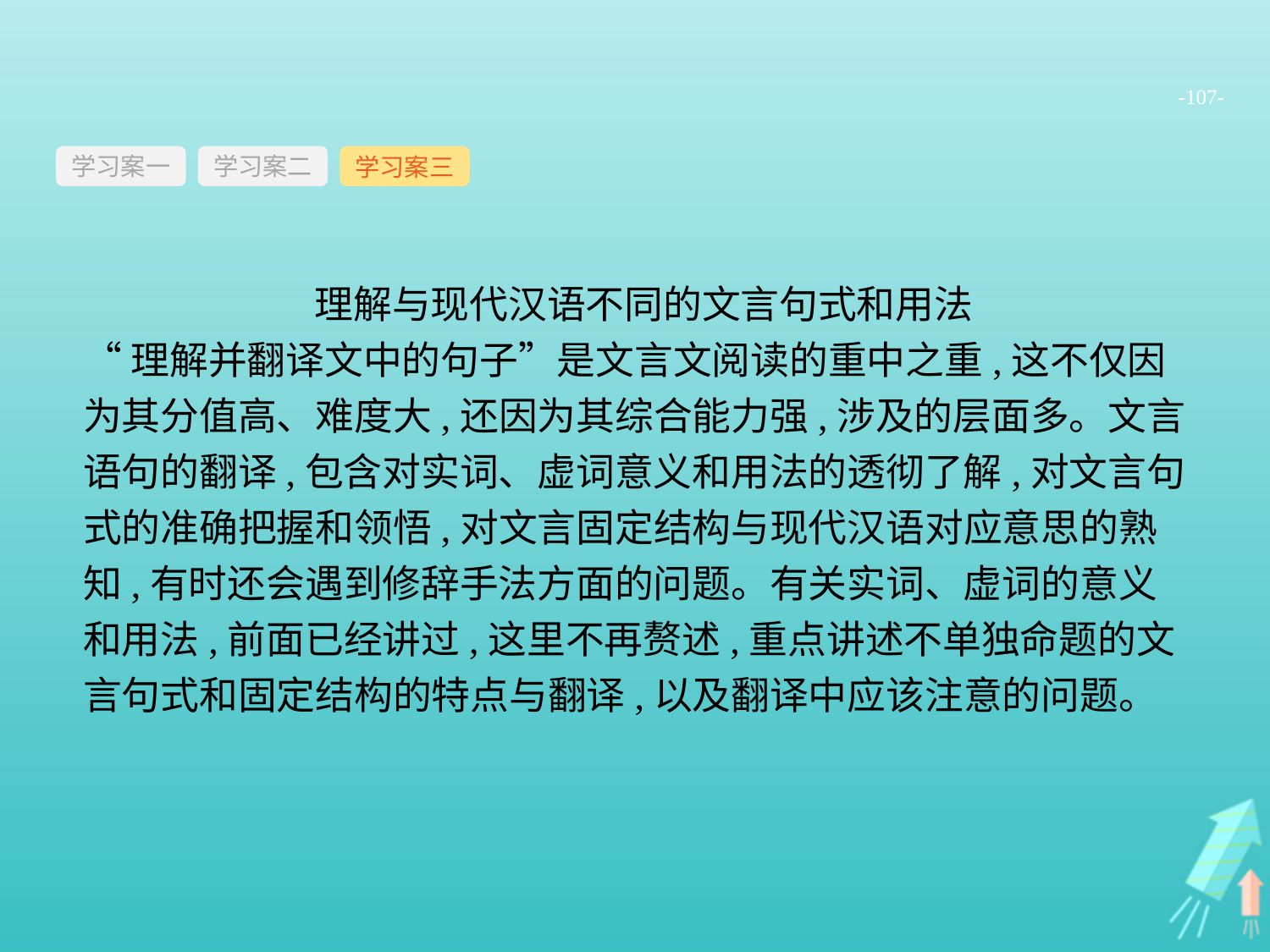

-107-
学习案一
学习案三
学习案二
 理解与现代汉语不同的文言句式和用法
“理解并翻译文中的句子”是文言文阅读的重中之重,这不仅因为其分值高、难度大,还因为其综合能力强,涉及的层面多。文言语句的翻译,包含对实词、虚词意义和用法的透彻了解,对文言句式的准确把握和领悟,对文言固定结构与现代汉语对应意思的熟知,有时还会遇到修辞手法方面的问题。有关实词、虚词的意义和用法,前面已经讲过,这里不再赘述,重点讲述不单独命题的文言句式和固定结构的特点与翻译,以及翻译中应该注意的问题。